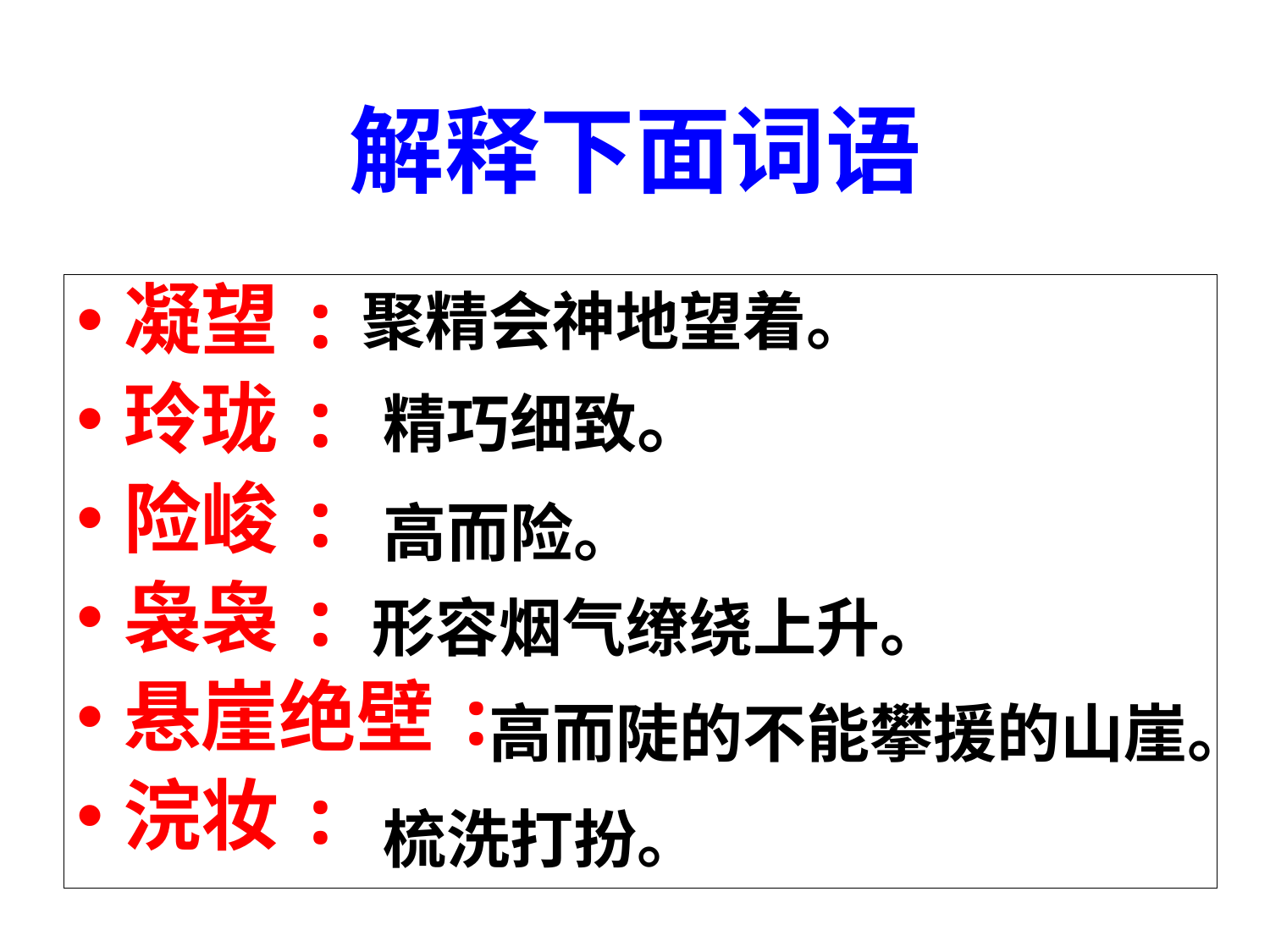

# 解释下面词语
凝望:
玲珑:
险峻:
袅袅:
悬崖绝壁:
浣妆:
聚精会神地望着。
精巧细致。
高而险。
形容烟气缭绕上升。
高而陡的不能攀援的山崖。
梳洗打扮。